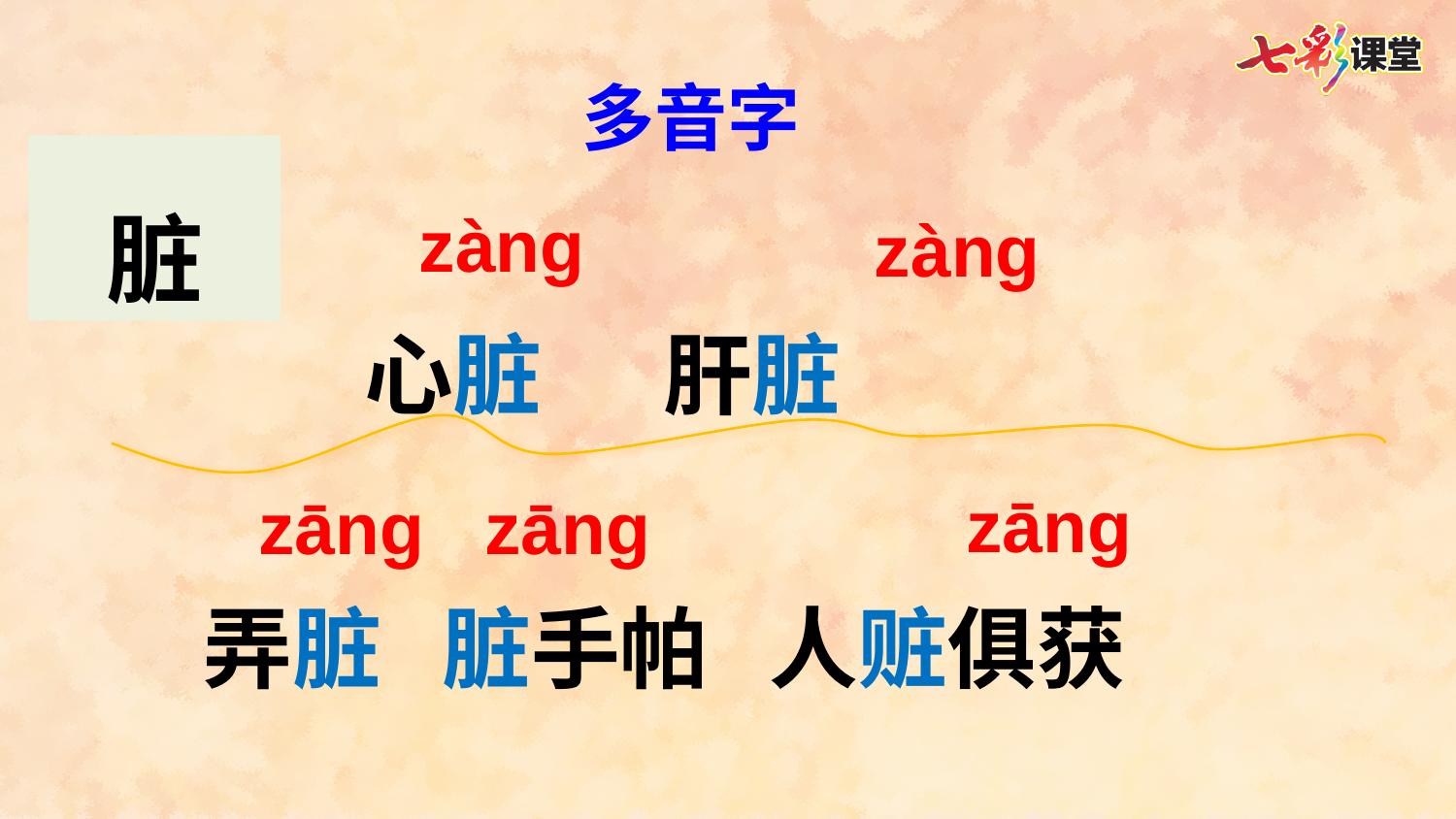

多音字
脏
zàng
zàng
心脏      肝脏

zāng
zāng
zāng
弄脏   脏手帕   人赃俱获